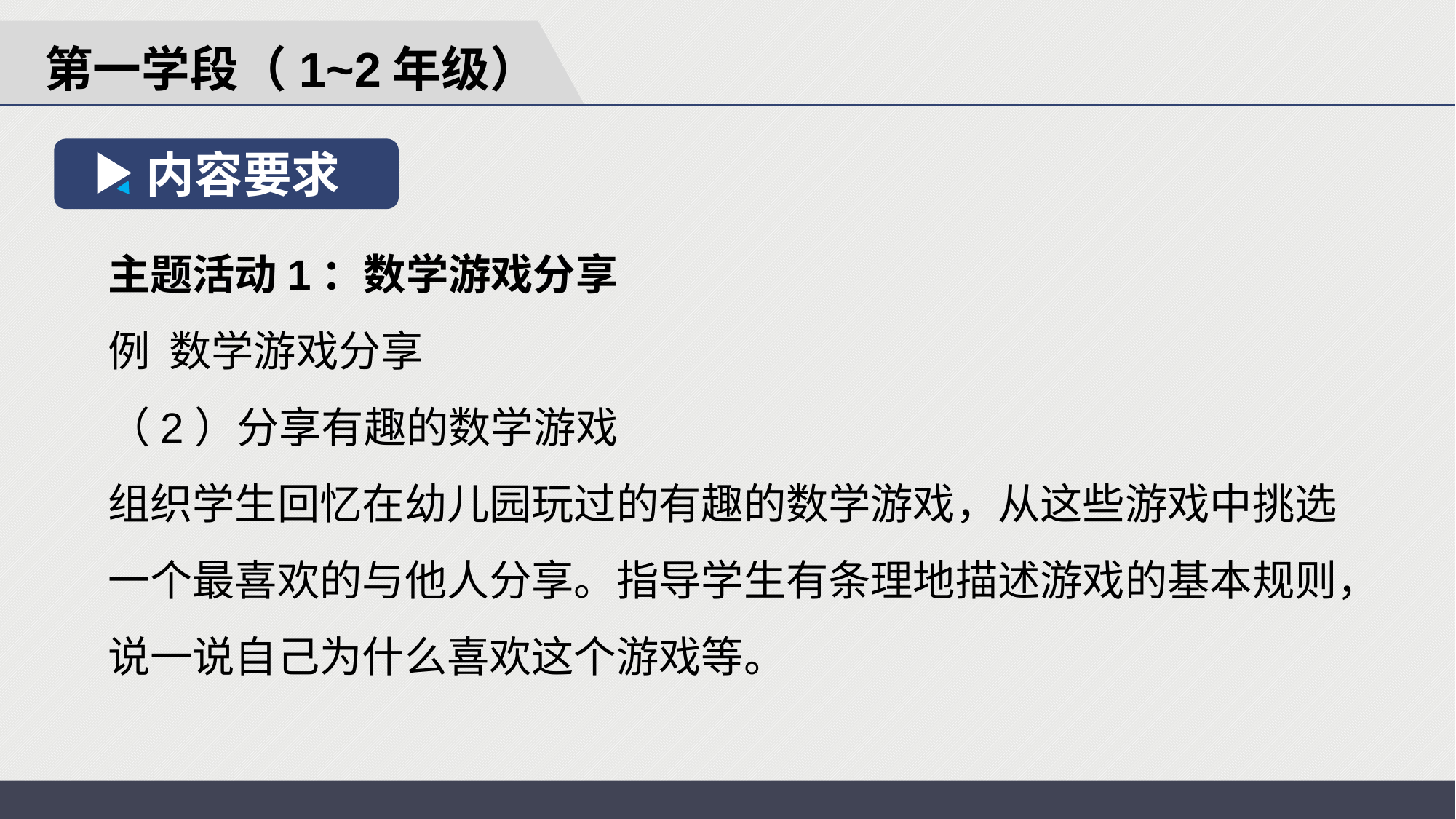

第一学段（1~2年级）
内容要求

主题活动1：数学游戏分享
例  数学游戏分享
（2）分享有趣的数学游戏
组织学生回忆在幼儿园玩过的有趣的数学游戏，从这些游戏中挑选一个最喜欢的与他人分享。指导学生有条理地描述游戏的基本规则，说一说自己为什么喜欢这个游戏等。